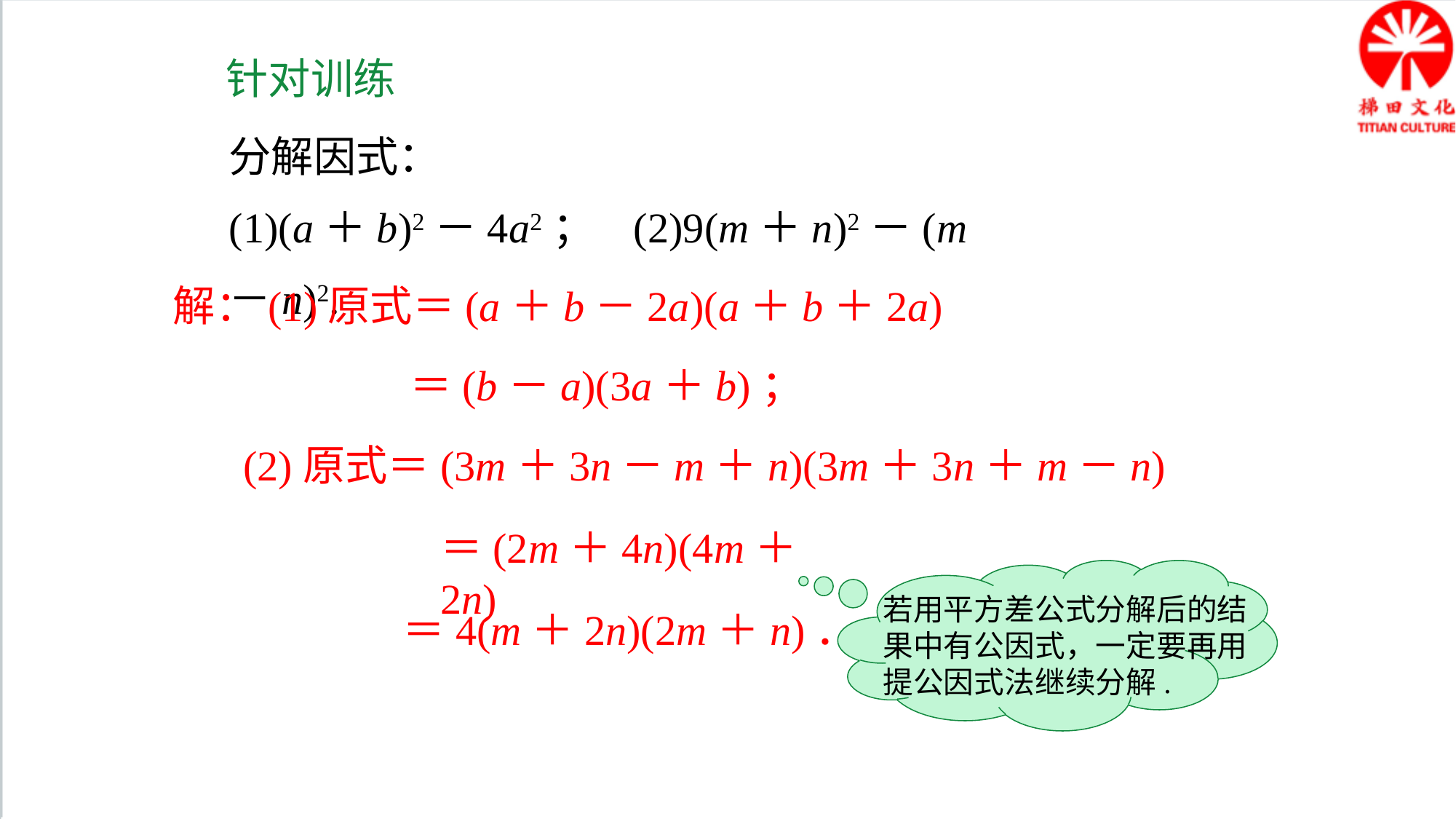

针对训练
分解因式：
(1)(a＋b)2－4a2；   (2)9(m＋n)2－(m－n)2.
解：(1)原式＝(a＋b－2a)(a＋b＋2a)
＝(b－a)(3a＋b)；
(2)原式＝(3m＋3n－m＋n)(3m＋3n＋m－n)
＝(2m＋4n)(4m＋2n)

若用平方差公式分解后的结果中有公因式，一定要再用提公因式法继续分解.
＝4(m＋2n)(2m＋n)．